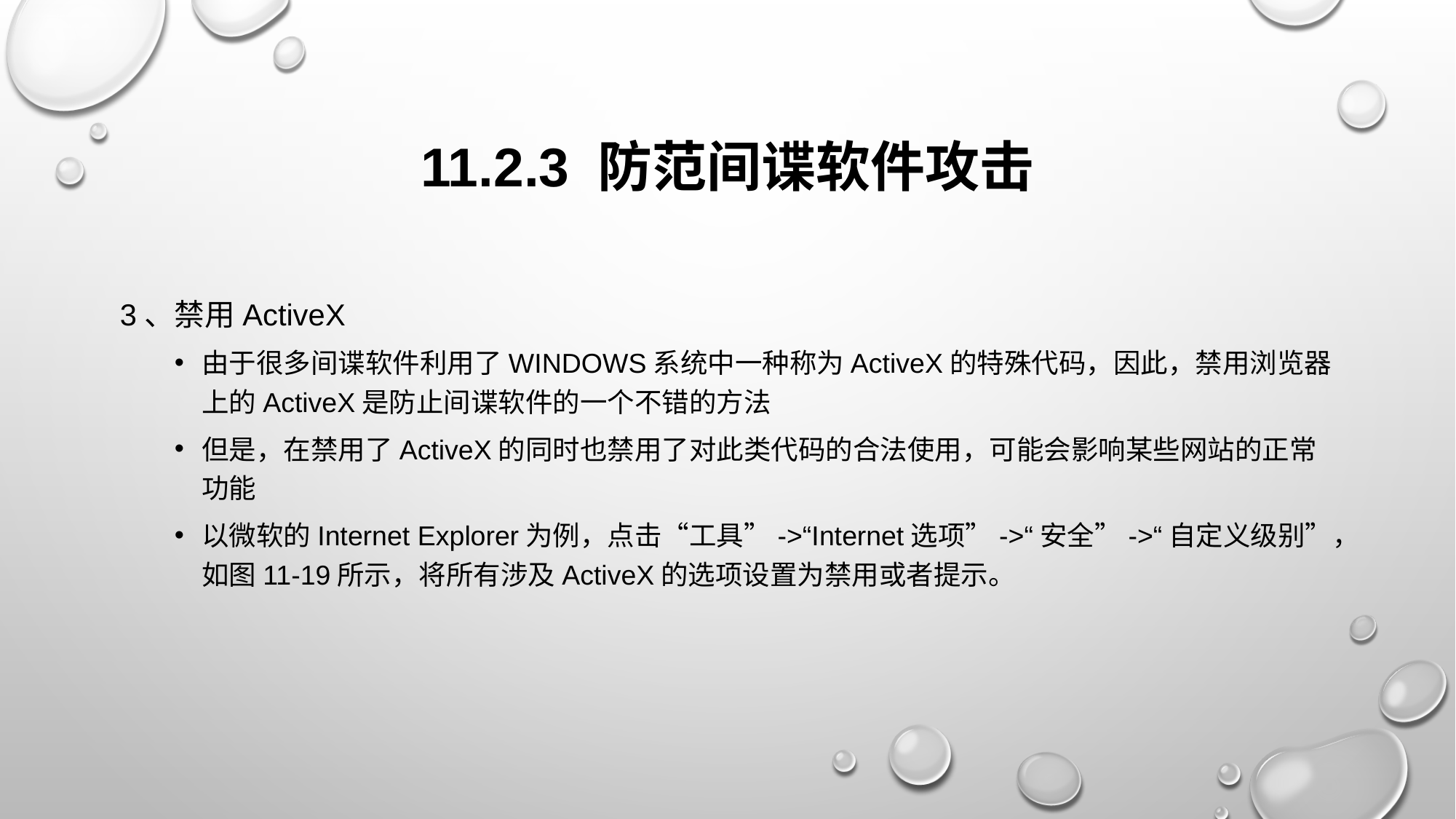

# 11.2.3 防范间谍软件攻击
3、禁用ActiveX
由于很多间谍软件利用了Windows系统中一种称为ActiveX的特殊代码，因此，禁用浏览器上的ActiveX是防止间谍软件的一个不错的方法
但是，在禁用了ActiveX的同时也禁用了对此类代码的合法使用，可能会影响某些网站的正常功能
以微软的Internet Explorer为例，点击“工具”->“Internet选项”->“安全”->“自定义级别”，如图11-19所示，将所有涉及ActiveX的选项设置为禁用或者提示。